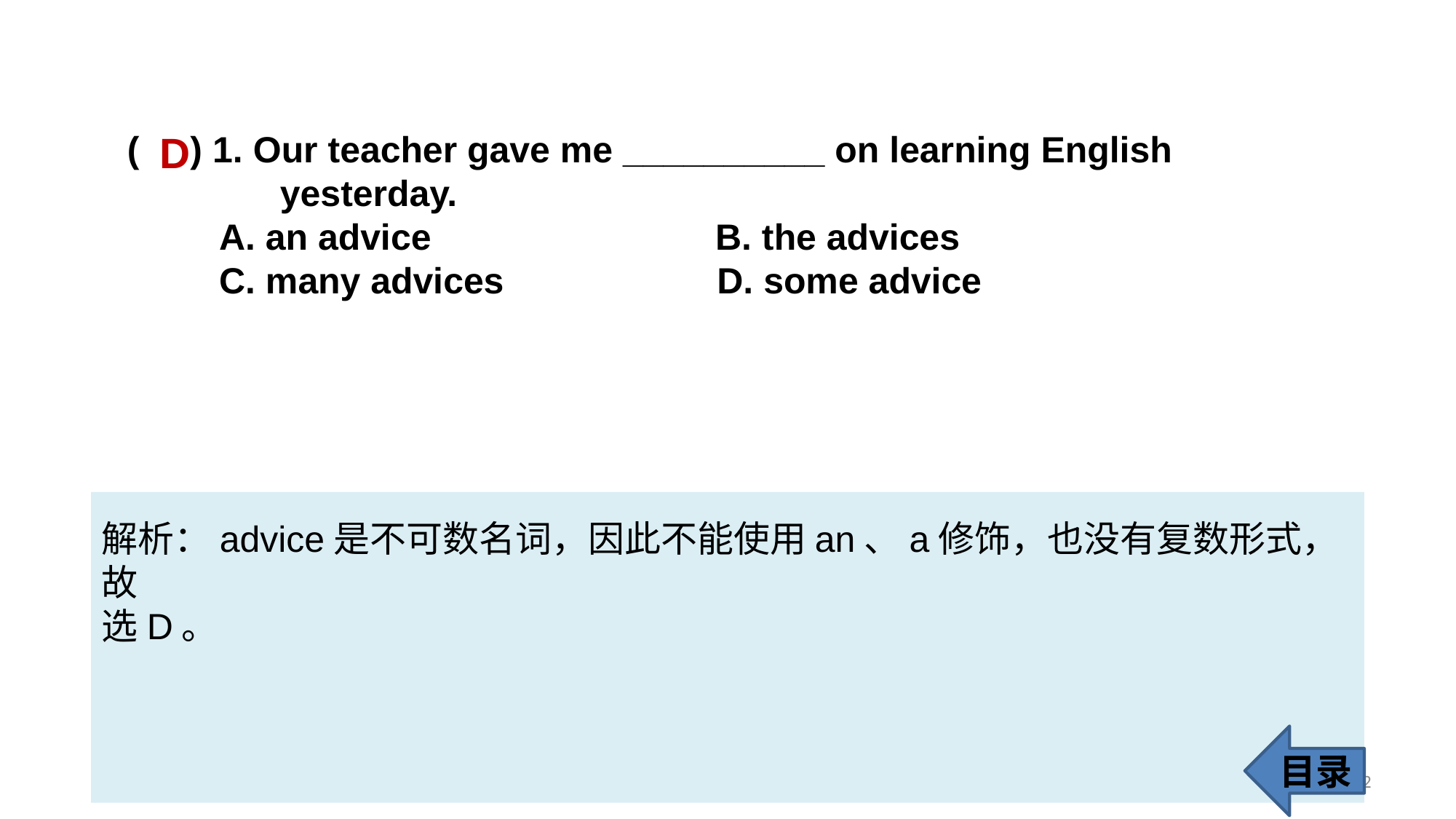

D
(     ) 1. Our teacher gave me __________ on learning English
               yesterday.
         A. an advice                            B. the advices
         C. many advices                     D. some advice

解析：advice是不可数名词，因此不能使用an、a修饰，也没有复数形式，故
选D。

目录
62